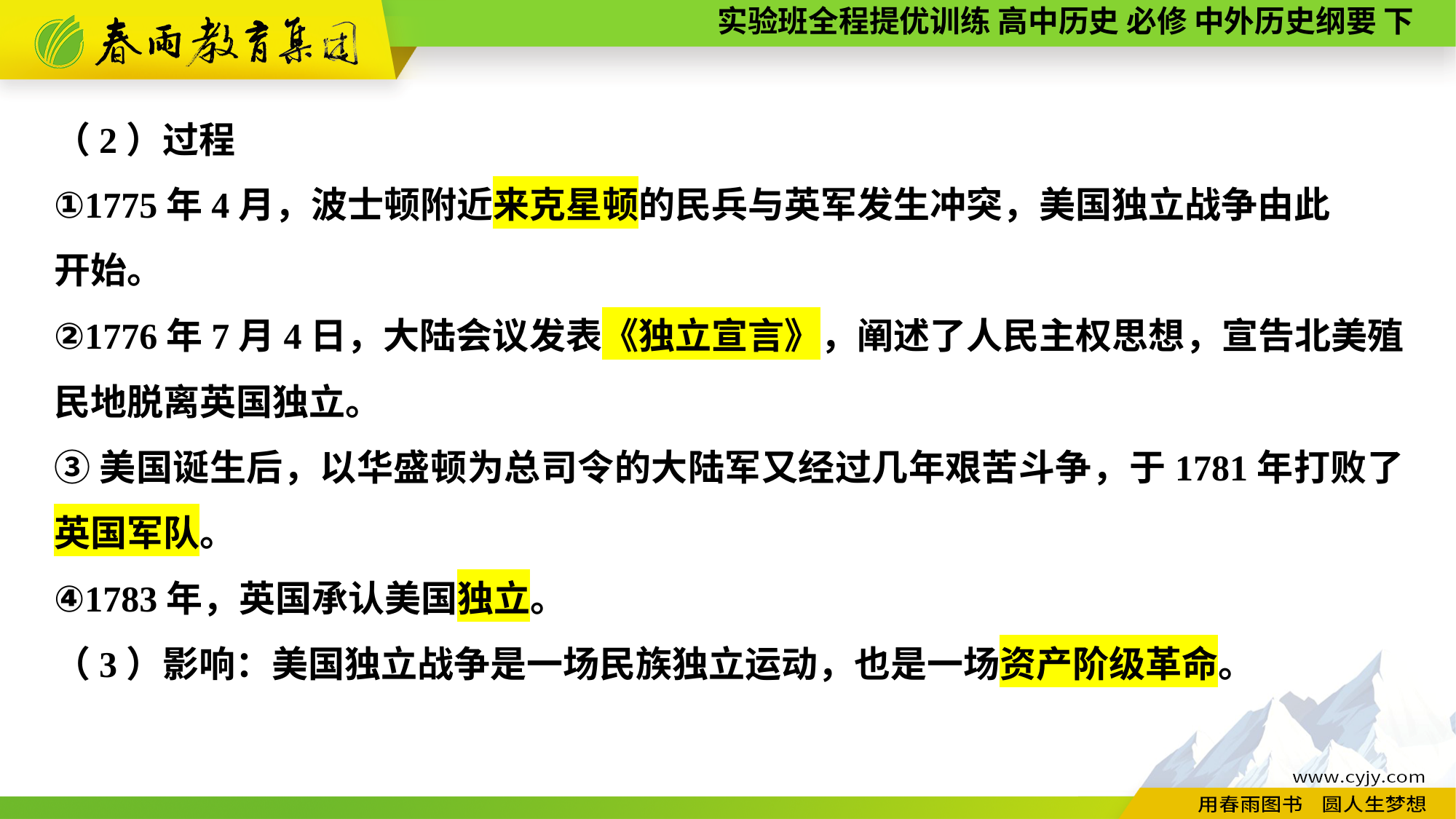

（2）过程
①1775年4月，波士顿附近来克星顿的民兵与英军发生冲突，美国独立战争由此
开始。
②1776年7月4日，大陆会议发表《独立宣言》，阐述了人民主权思想，宣告北美殖民地脱离英国独立。
③美国诞生后，以华盛顿为总司令的大陆军又经过几年艰苦斗争，于1781年打败了英国军队。
④1783年，英国承认美国独立。
（3）影响：美国独立战争是一场民族独立运动，也是一场资产阶级革命。